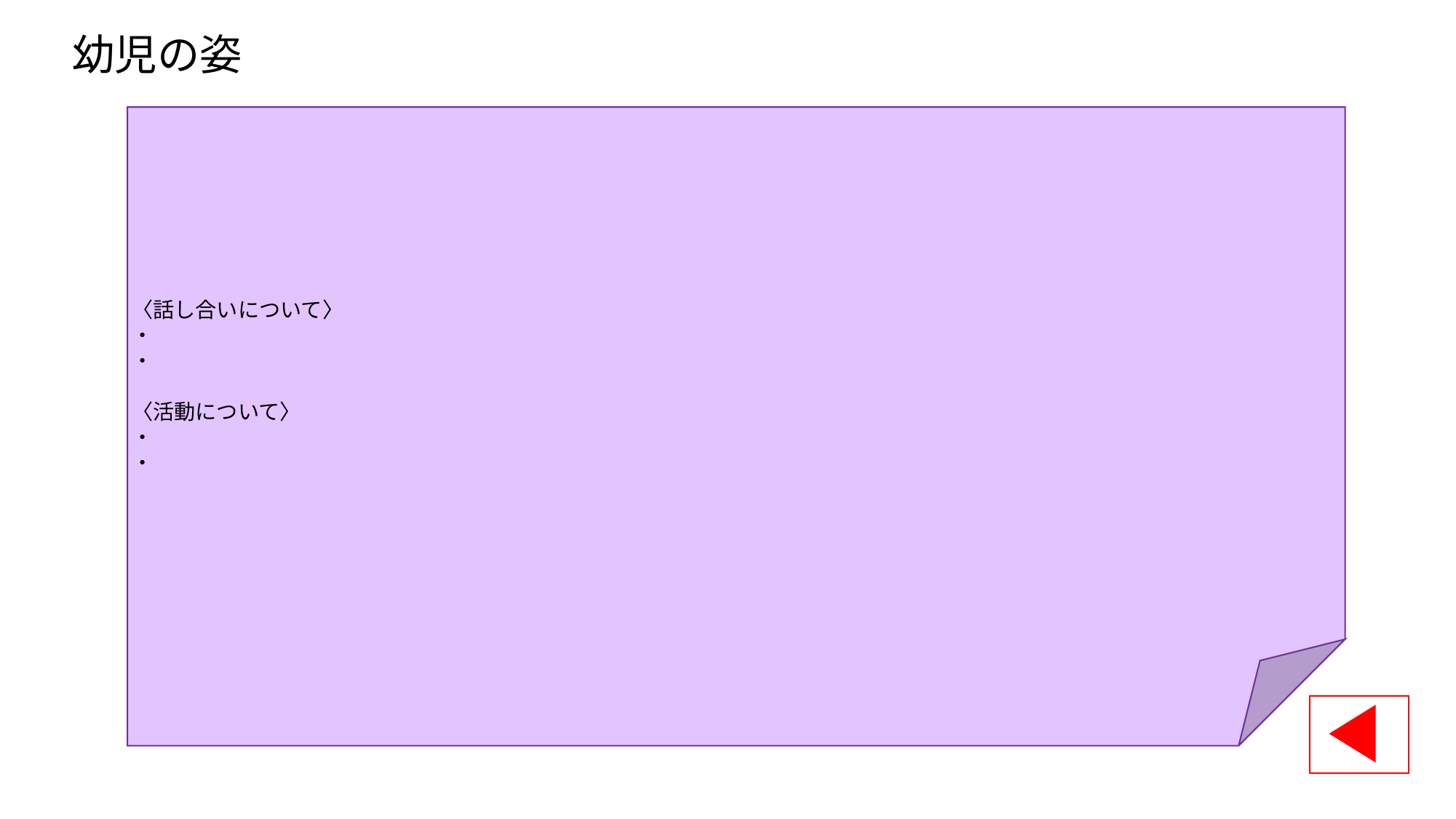

# 幼児の姿

〈話し合いについて〉
・
・

〈活動について〉
・
・